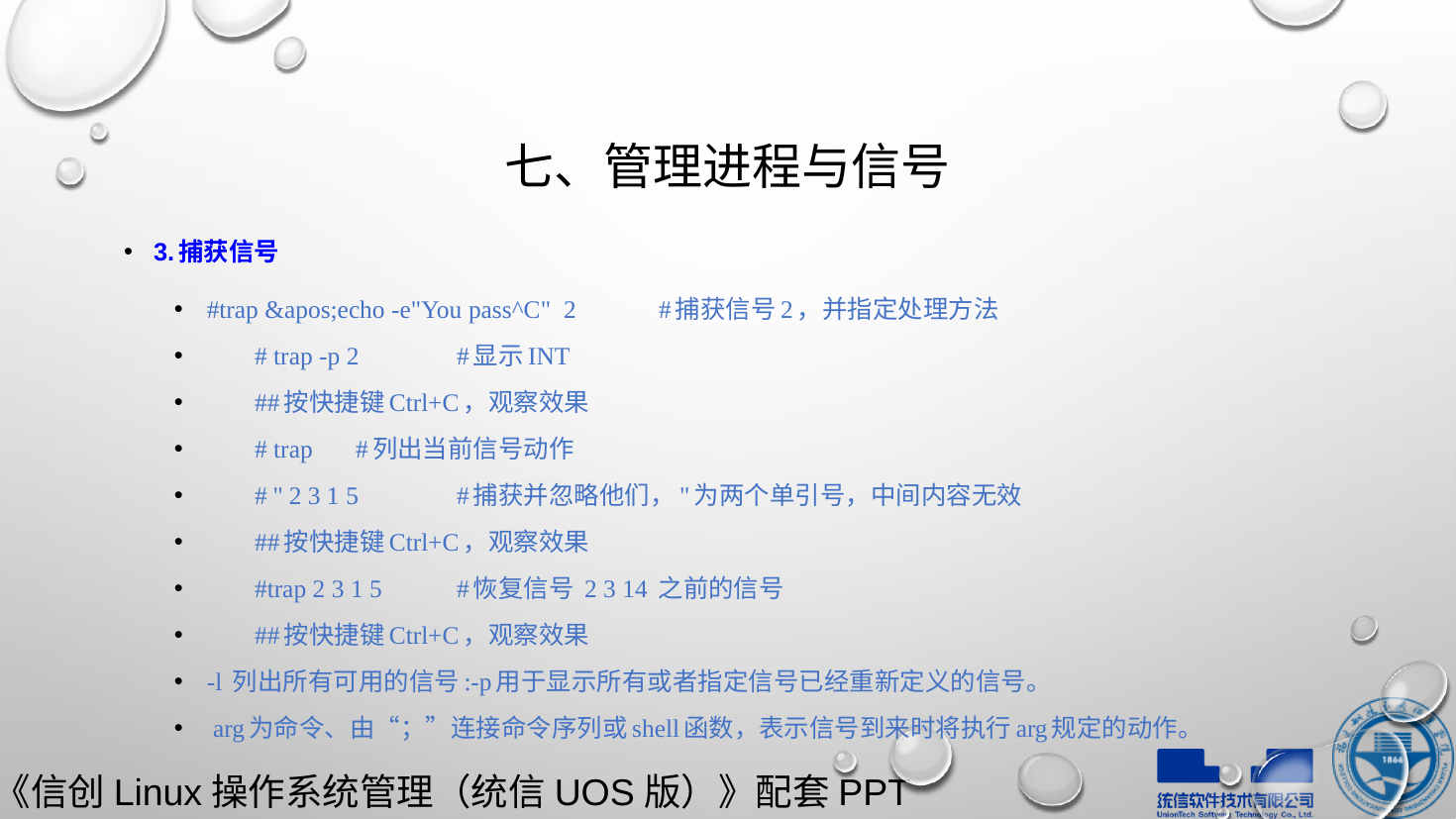

# 七、管理进程与信号
3.捕获信号
#trap &apos;echo -e"You pass^C"  2			#捕获信号2，并指定处理方法
	# trap -p 2						#显示INT
	##按快捷键Ctrl+C，观察效果
	# trap							#列出当前信号动作
	# '' 2 3 1 5				#捕获并忽略他们，"为两个单引号，中间内容无效
	##按快捷键Ctrl+C，观察效果
	#trap 2 3 1 5				#恢复信号 2 3 14 之前的信号
	##按快捷键Ctrl+C，观察效果
-l 列出所有可用的信号:-p用于显示所有或者指定信号已经重新定义的信号。
 arg为命令、由“；”连接命令序列或shell函数，表示信号到来时将执行arg规定的动作。